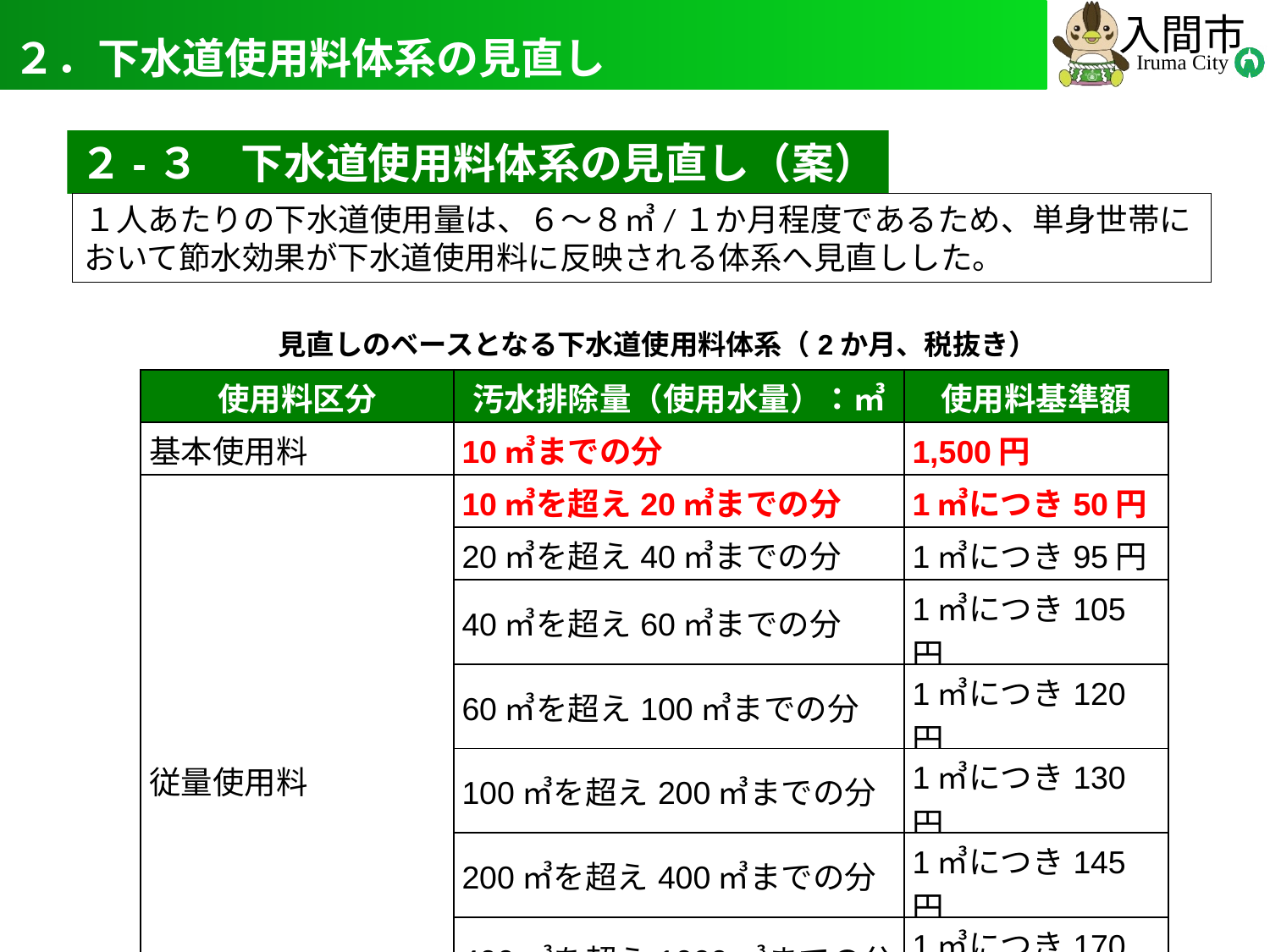

# ２．下水道使用料体系の見直し
6
２-３　下水道使用料体系の見直し（案）
１人あたりの下水道使用量は、６～８㎥/１か月程度であるため、単身世帯において節水効果が下水道使用料に反映される体系へ見直しした。
見直しのベースとなる下水道使用料体系（2か月、税抜き）
| 使用料区分 | 汚水排除量（使用水量）：㎥ | 使用料基準額 |
| --- | --- | --- |
| 基本使用料 | 10㎥までの分 | 1,500円 |
| 従量使用料 | 10㎥を超え20㎥までの分 | 1㎥につき50円 |
|  | 20㎥を超え40㎥までの分 | 1㎥につき95円 |
|  | 40㎥を超え60㎥までの分 | 1㎥につき105円 |
|  | 60㎥を超え100㎥までの分 | 1㎥につき120円 |
|  | 100㎥を超え200㎥までの分 | 1㎥につき130円 |
|  | 200㎥を超え400㎥までの分 | 1㎥につき145円 |
|  | 400㎥を超え1000㎥までの分 | 1㎥につき170円 |
|  | 1000㎥を超える分 | 1㎥につき190円 |